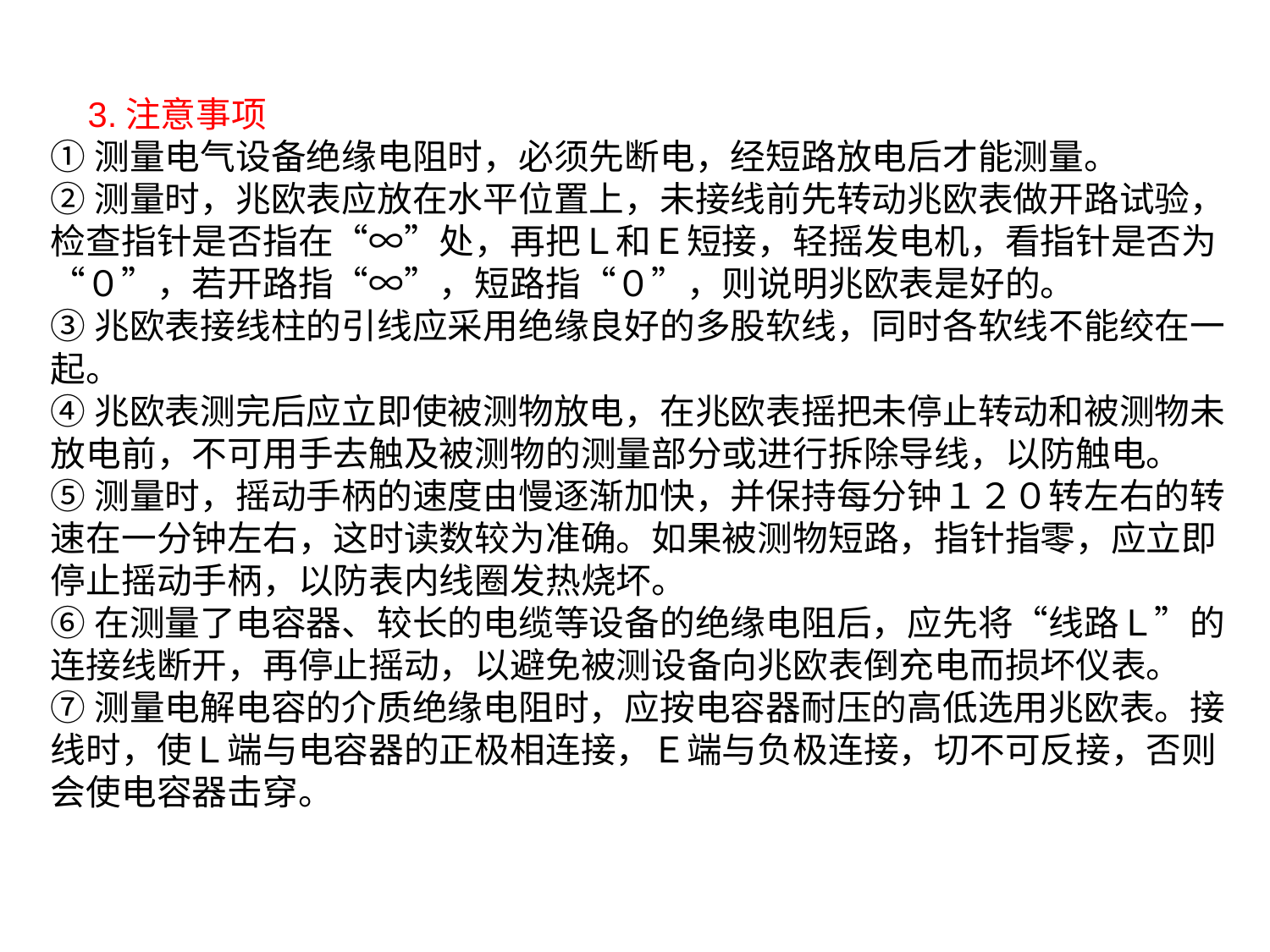

3.注意事项
①测量电气设备绝缘电阻时，必须先断电，经短路放电后才能测量。
②测量时，兆欧表应放在水平位置上，未接线前先转动兆欧表做开路试验，检查指针是否指在“∞”处，再把Ｌ和Ｅ短接，轻摇发电机，看指针是否为“０”，若开路指“∞”，短路指“０”，则说明兆欧表是好的。
③兆欧表接线柱的引线应采用绝缘良好的多股软线，同时各软线不能绞在一起。
④兆欧表测完后应立即使被测物放电，在兆欧表摇把未停止转动和被测物未放电前，不可用手去触及被测物的测量部分或进行拆除导线，以防触电。
⑤测量时，摇动手柄的速度由慢逐渐加快，并保持每分钟１２０转左右的转速在一分钟左右，这时读数较为准确。如果被测物短路，指针指零，应立即停止摇动手柄，以防表内线圈发热烧坏。
⑥在测量了电容器、较长的电缆等设备的绝缘电阻后，应先将“线路Ｌ”的连接线断开，再停止摇动，以避免被测设备向兆欧表倒充电而损坏仪表。
⑦测量电解电容的介质绝缘电阻时，应按电容器耐压的高低选用兆欧表。接线时，使Ｌ端与电容器的正极相连接，Ｅ端与负极连接，切不可反接，否则会使电容器击穿。